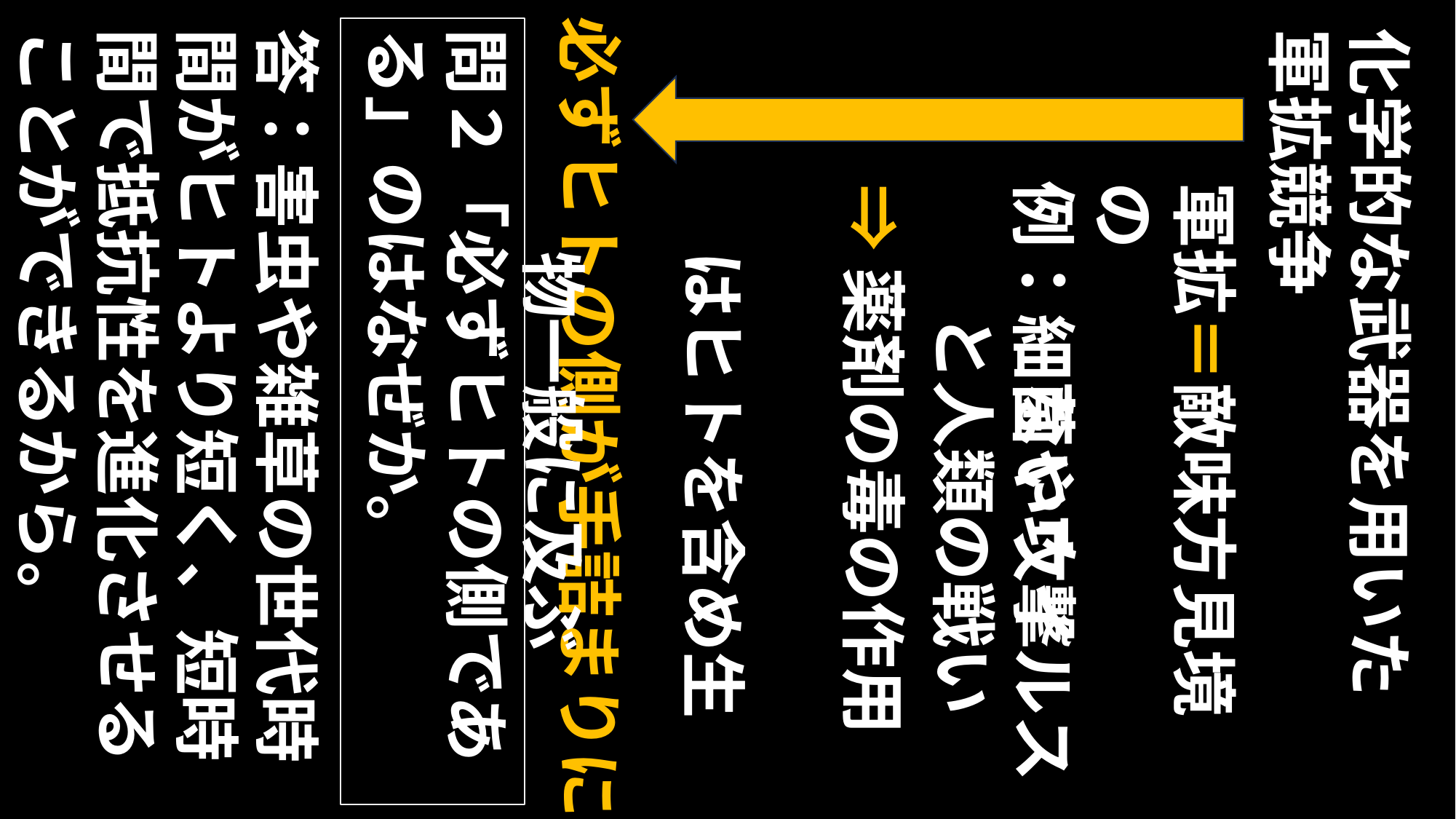

必ずヒトの側が手詰まりに
答：害虫や雑草の世代時間がヒトより短く、短時間で抵抗性を進化させることができるから。
問２「必ずヒトの側である」のはなぜか。
化学的な武器を用いた
軍拡競争

例：細菌やウイルス
　　と人類の戦い
軍拡＝敵味方見境の
　　　ない攻撃
⇒薬剤の毒の作用
　はヒトを含め生
　物一般に及ぶ